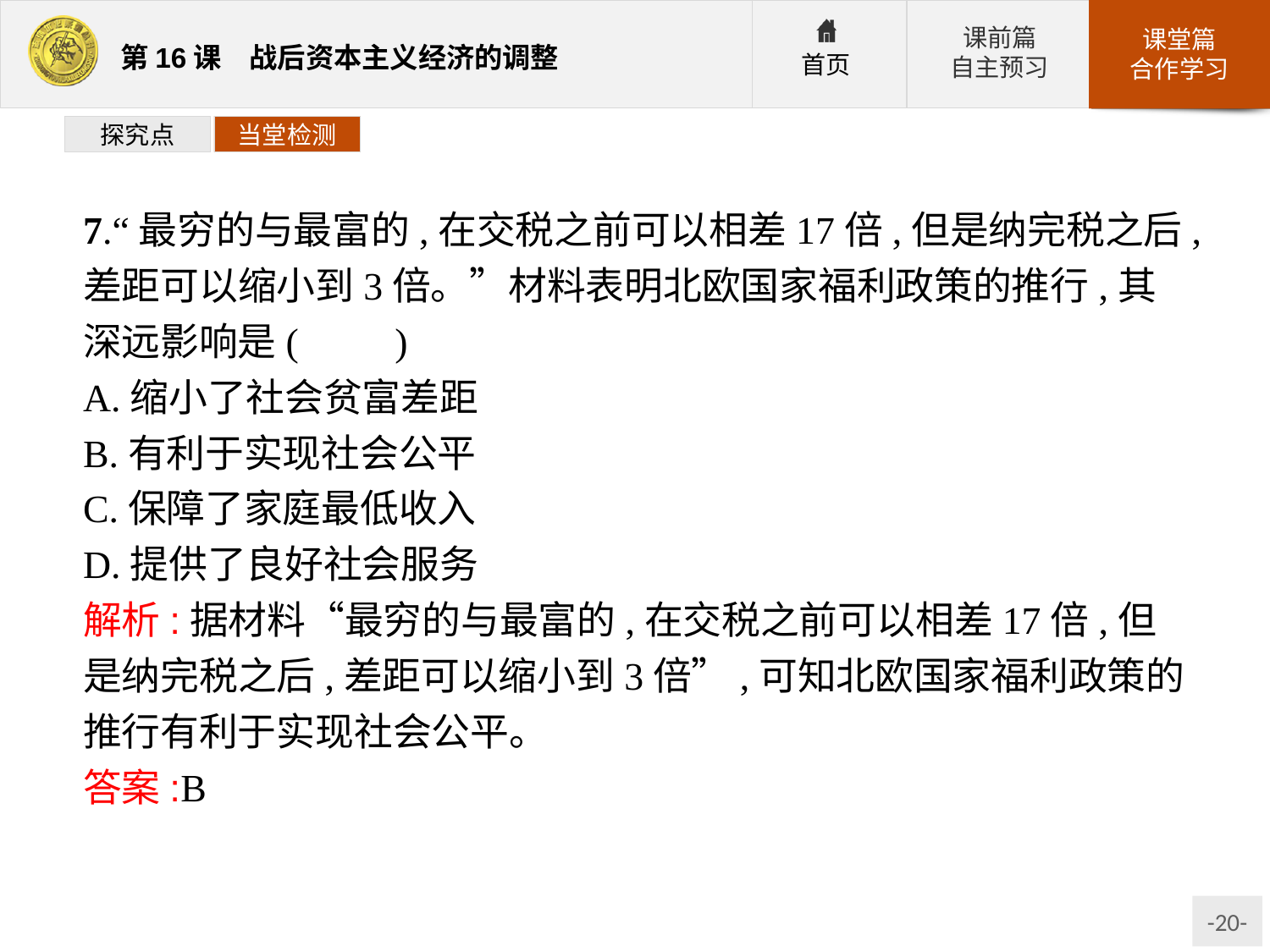

探究点
当堂检测
7.“最穷的与最富的,在交税之前可以相差17倍,但是纳完税之后,差距可以缩小到3倍。”材料表明北欧国家福利政策的推行,其深远影响是(　　)
A.缩小了社会贫富差距
B.有利于实现社会公平
C.保障了家庭最低收入
D.提供了良好社会服务
解析:据材料“最穷的与最富的,在交税之前可以相差17倍,但是纳完税之后,差距可以缩小到3倍”,可知北欧国家福利政策的推行有利于实现社会公平。
答案:B